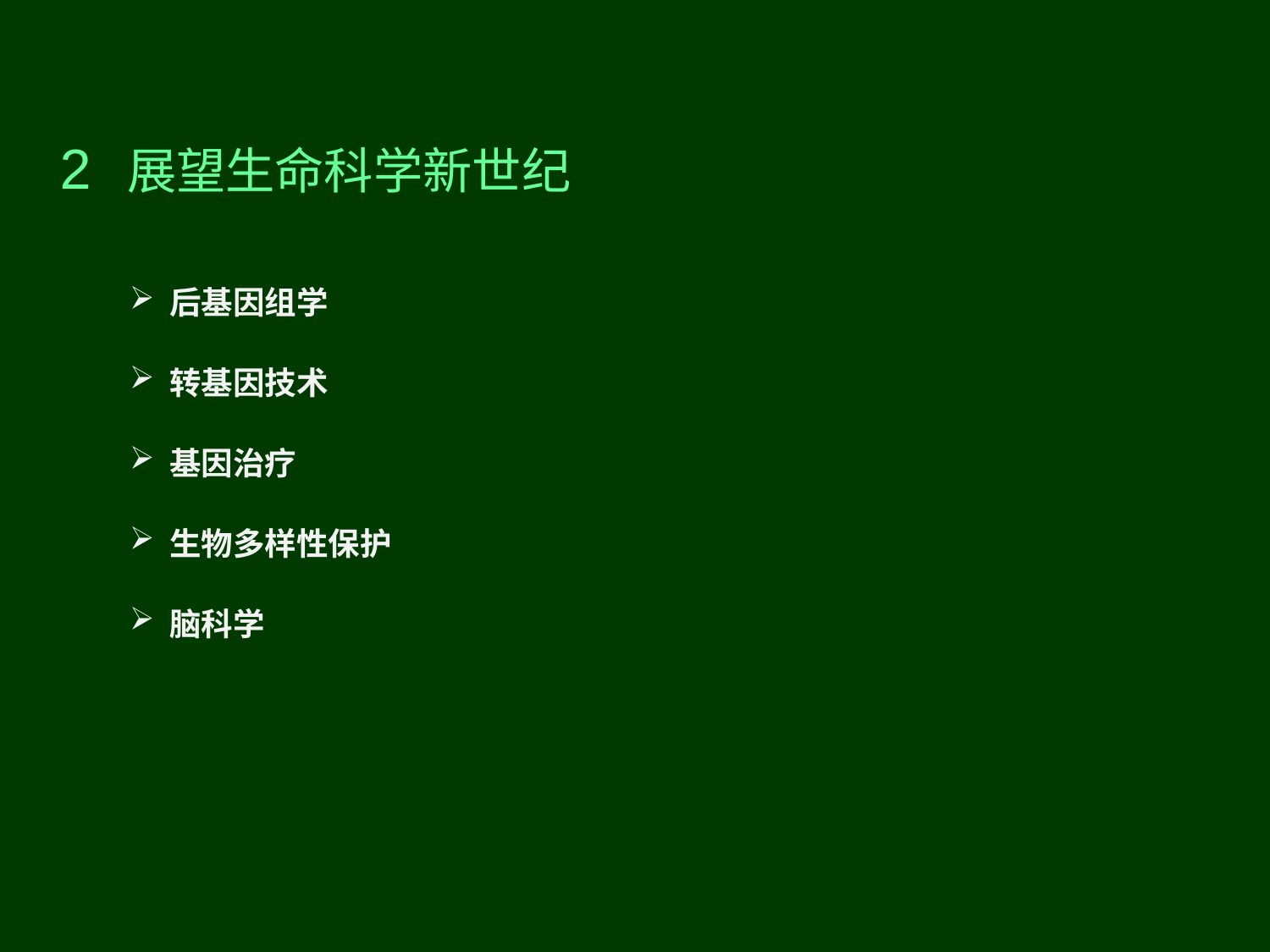

1  走近生命科学  ——   1  走进生命科学的世纪
1  走近生命科学  ——   1  走进生命科学的世纪
2  展望生命科学新世纪
后基因组学
转基因技术
基因治疗
生物多样性保护
脑科学
生命科学
LIFE  SCIENCE